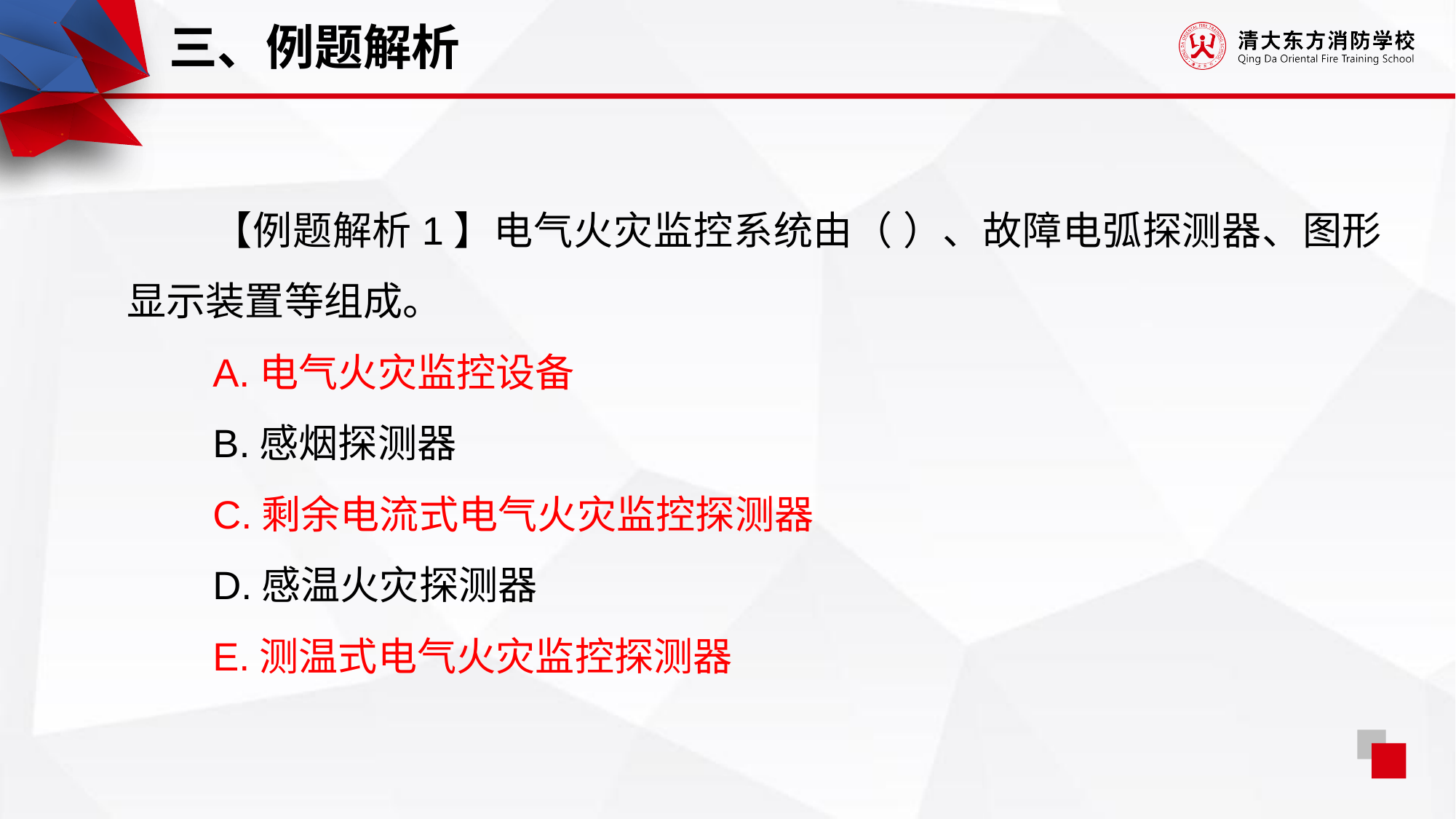

三、例题解析

【例题解析1】电气火灾监控系统由（ ）、故障电弧探测器、图形显示装置等组成。
A.电气火灾监控设备
B.感烟探测器
C.剩余电流式电气火灾监控探测器
D.感温火灾探测器
E.测温式电气火灾监控探测器